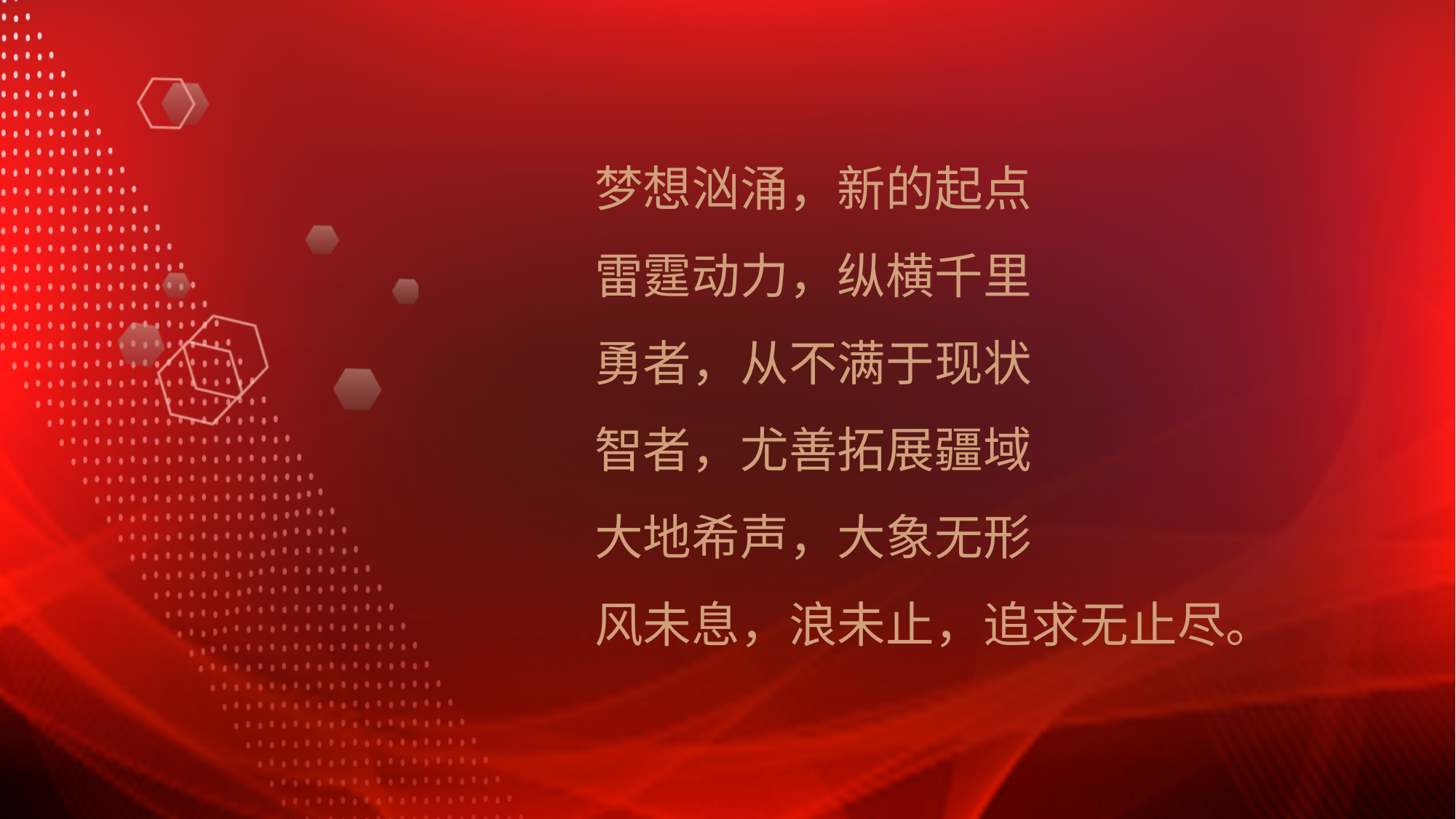

梦想汹涌，新的起点
雷霆动力，纵横千里
勇者，从不满于现状
智者，尤善拓展疆域
大地希声，大象无形
风未息，浪未止，追求无止尽。